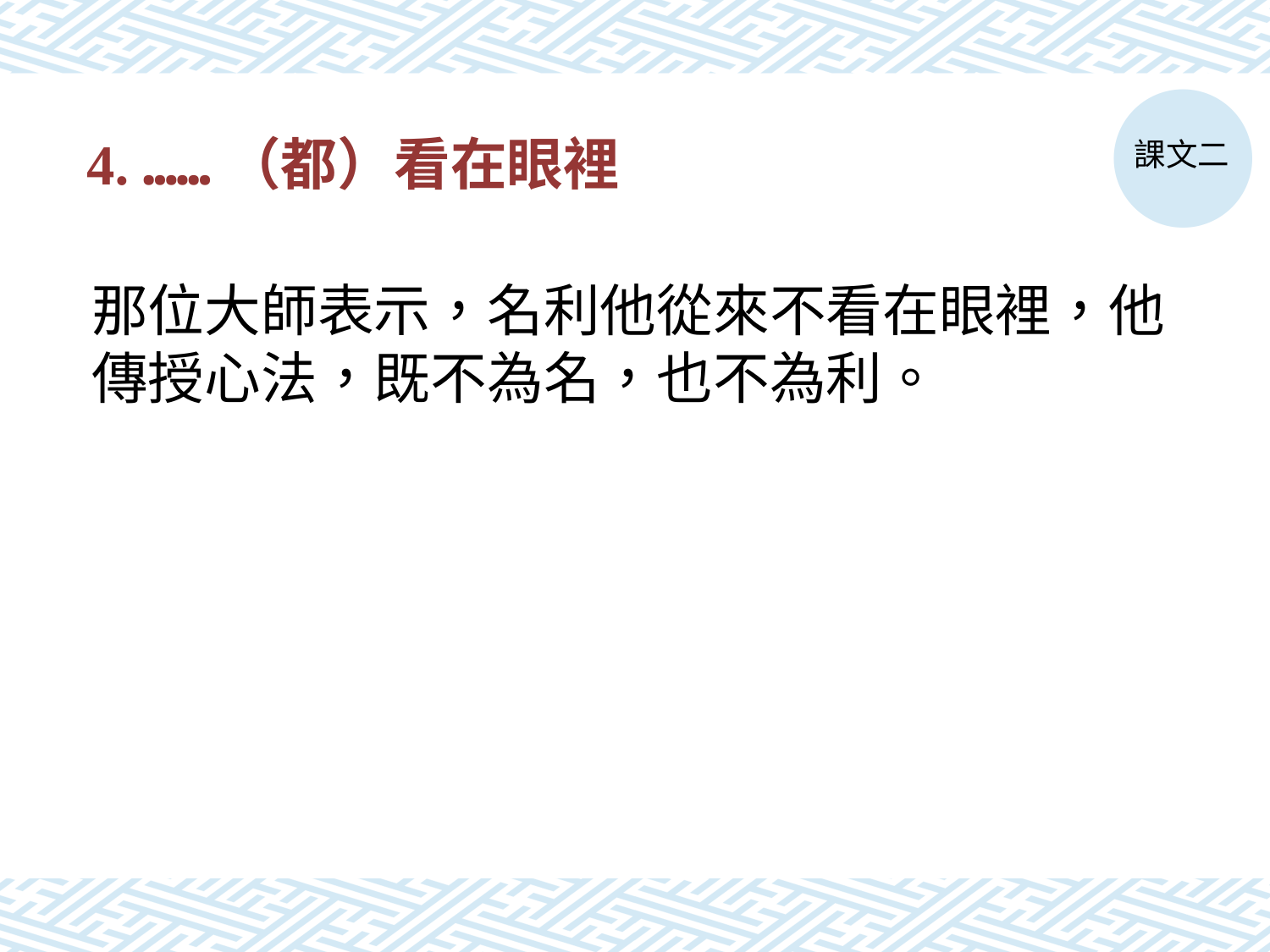

課文二
# 4. ……（都）看在眼裡
那位大師表示，名利他從來不看在眼裡，他傳授心法，既不為名，也不為利。